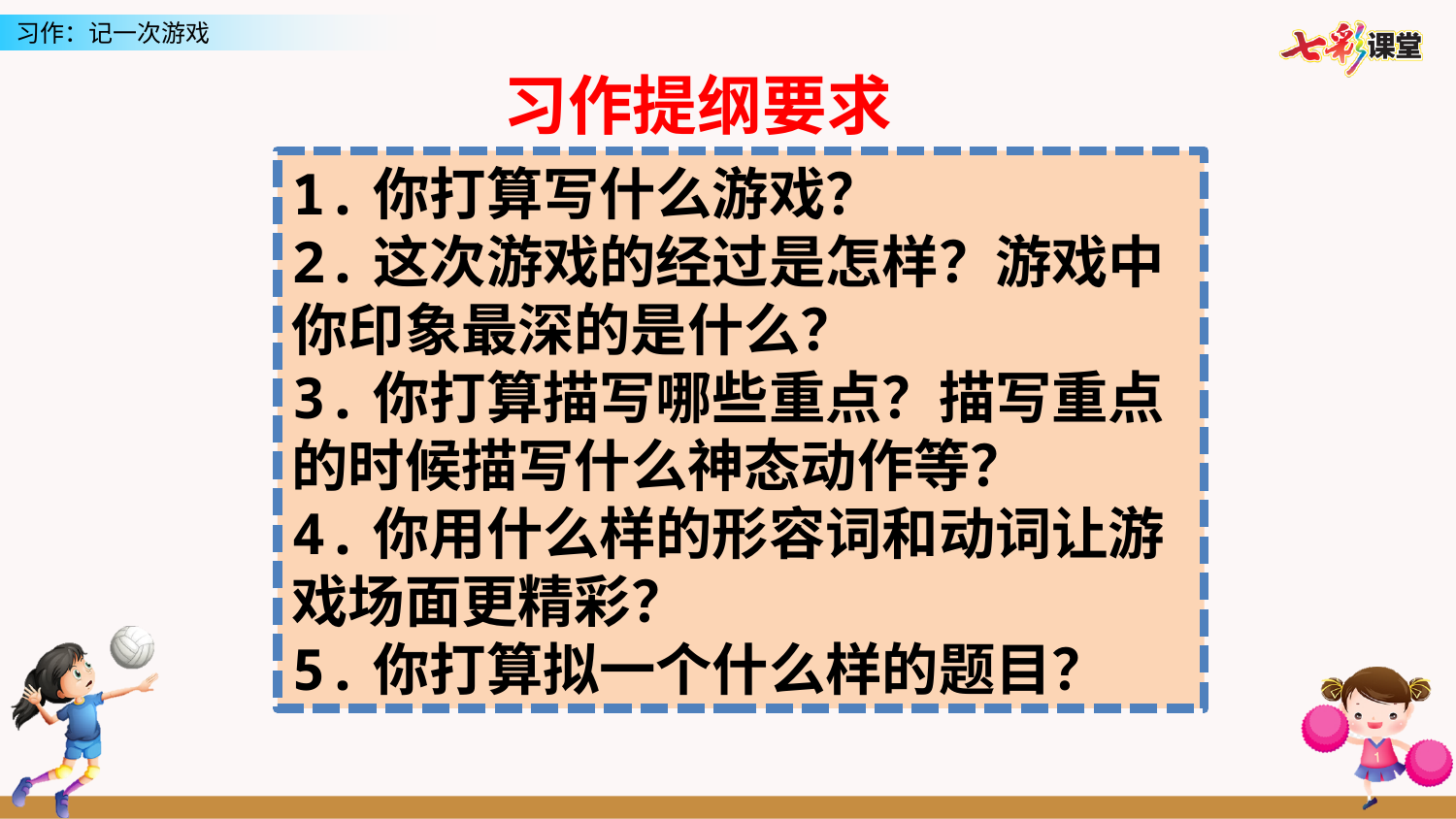

习作提纲要求
1.你打算写什么游戏？
2.这次游戏的经过是怎样？游戏中你印象最深的是什么？
3.你打算描写哪些重点？描写重点的时候描写什么神态动作等？
4.你用什么样的形容词和动词让游戏场面更精彩？
5.你打算拟一个什么样的题目？